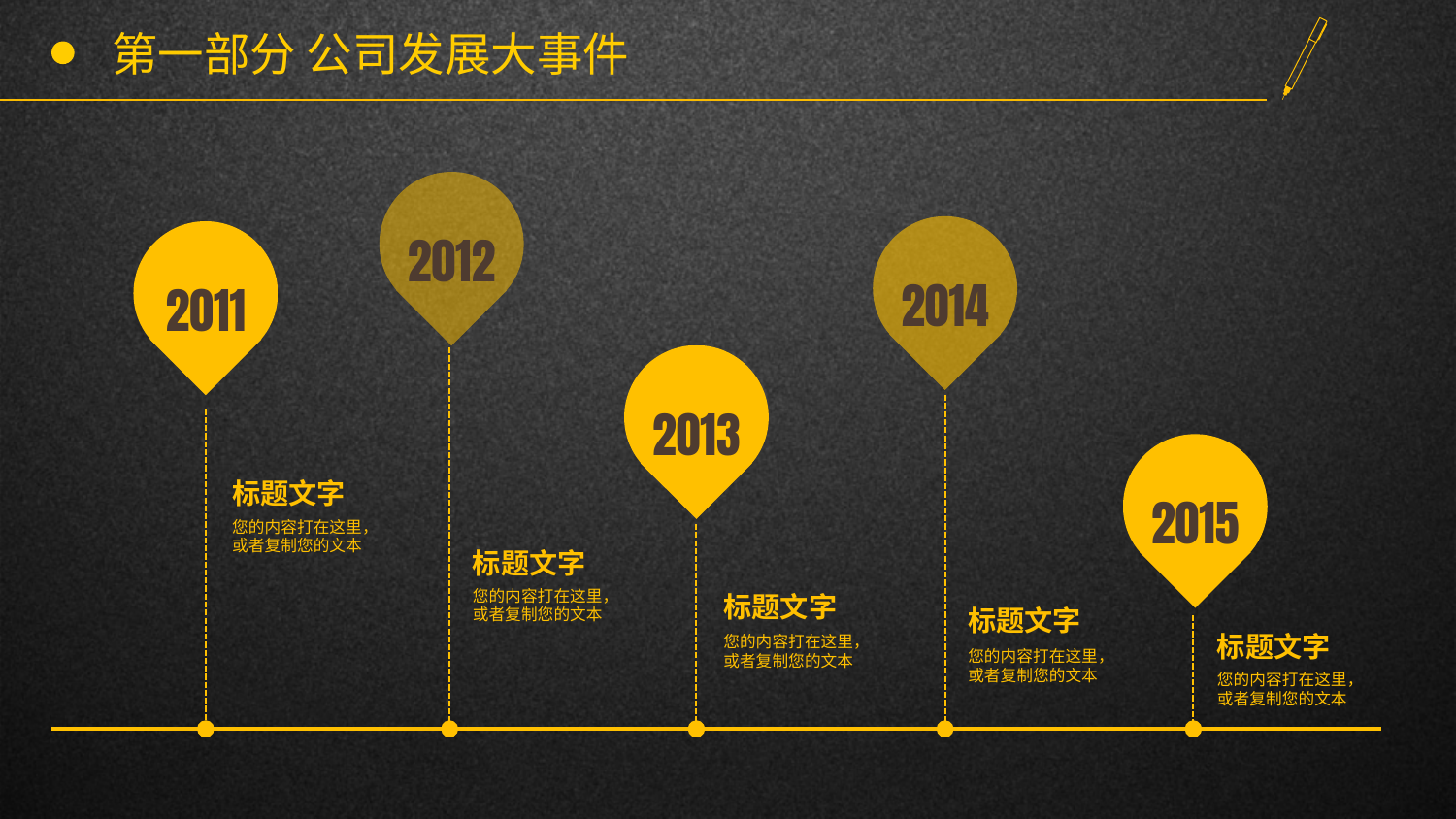

# 第一部分 公司发展大事件
2012
2014
2011
2013
2015
标题文字
您的内容打在这里，或者复制您的文本
标题文字
您的内容打在这里，或者复制您的文本
标题文字
标题文字
标题文字
您的内容打在这里，或者复制您的文本
您的内容打在这里，或者复制您的文本
您的内容打在这里，或者复制您的文本